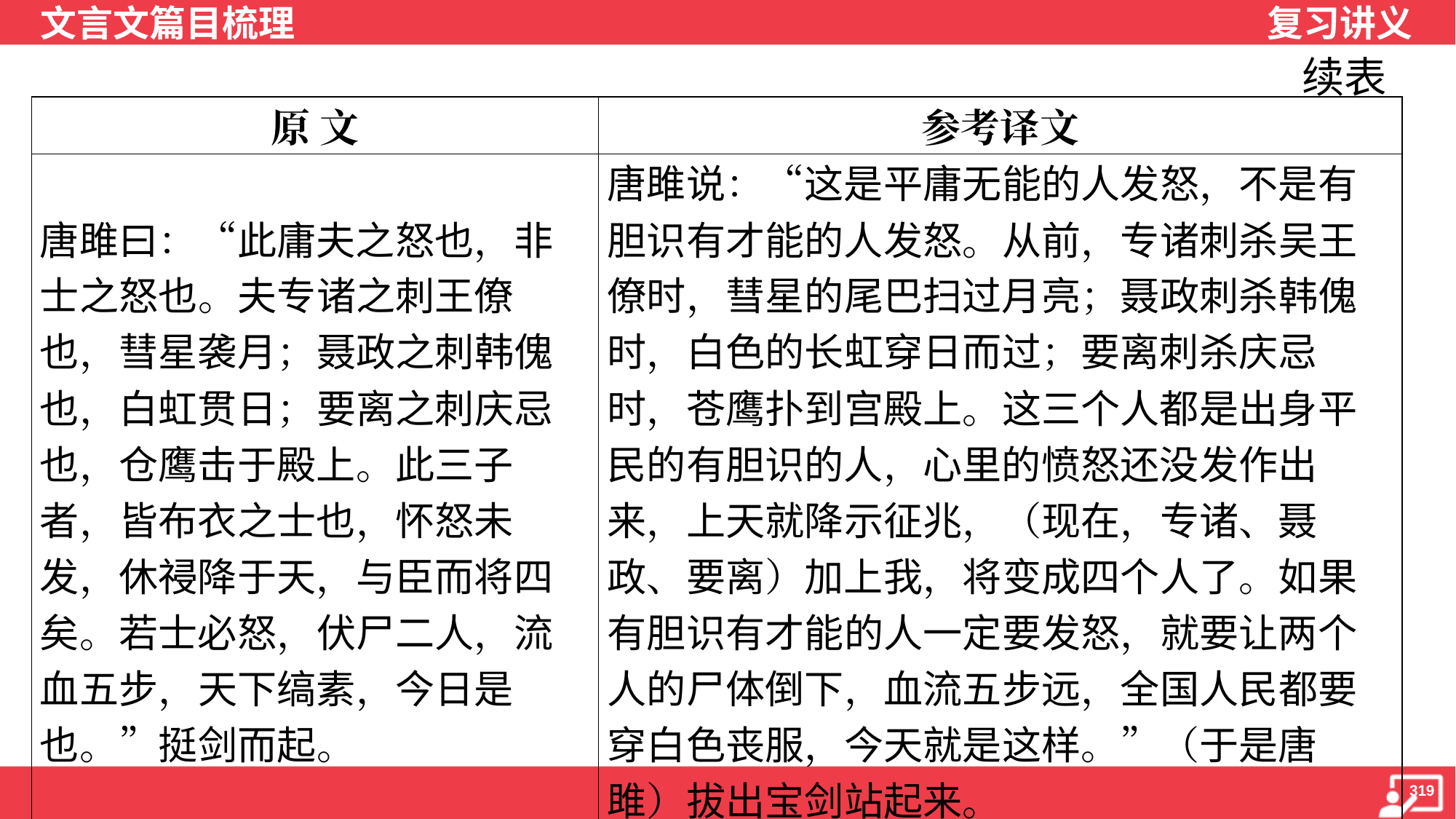

续表
| 原 文 | 参考译文 |
| --- | --- |
| 唐雎曰：“此庸夫之怒也，非士之怒也。夫专诸之刺王僚也，彗星袭月；聂政之刺韩傀也，白虹贯日；要离之刺庆忌也，仓鹰击于殿上。此三子者，皆布衣之士也，怀怒未发，休祲降于天，与臣而将四矣。若士必怒，伏尸二人，流血五步，天下缟素，今日是也。”挺剑而起。 | 唐雎说：“这是平庸无能的人发怒，不是有胆识有才能的人发怒。从前，专诸刺杀吴王僚时，彗星的尾巴扫过月亮；聂政刺杀韩傀时，白色的长虹穿日而过；要离刺杀庆忌时，苍鹰扑到宫殿上。这三个人都是出身平民的有胆识的人，心里的愤怒还没发作出来，上天就降示征兆，（现在，专诸、聂政、要离）加上我，将变成四个人了。如果有胆识有才能的人一定要发怒，就要让两个人的尸体倒下，血流五步远，全国人民都要穿白色丧服，今天就是这样。”（于是唐雎）拔出宝剑站起来。 |